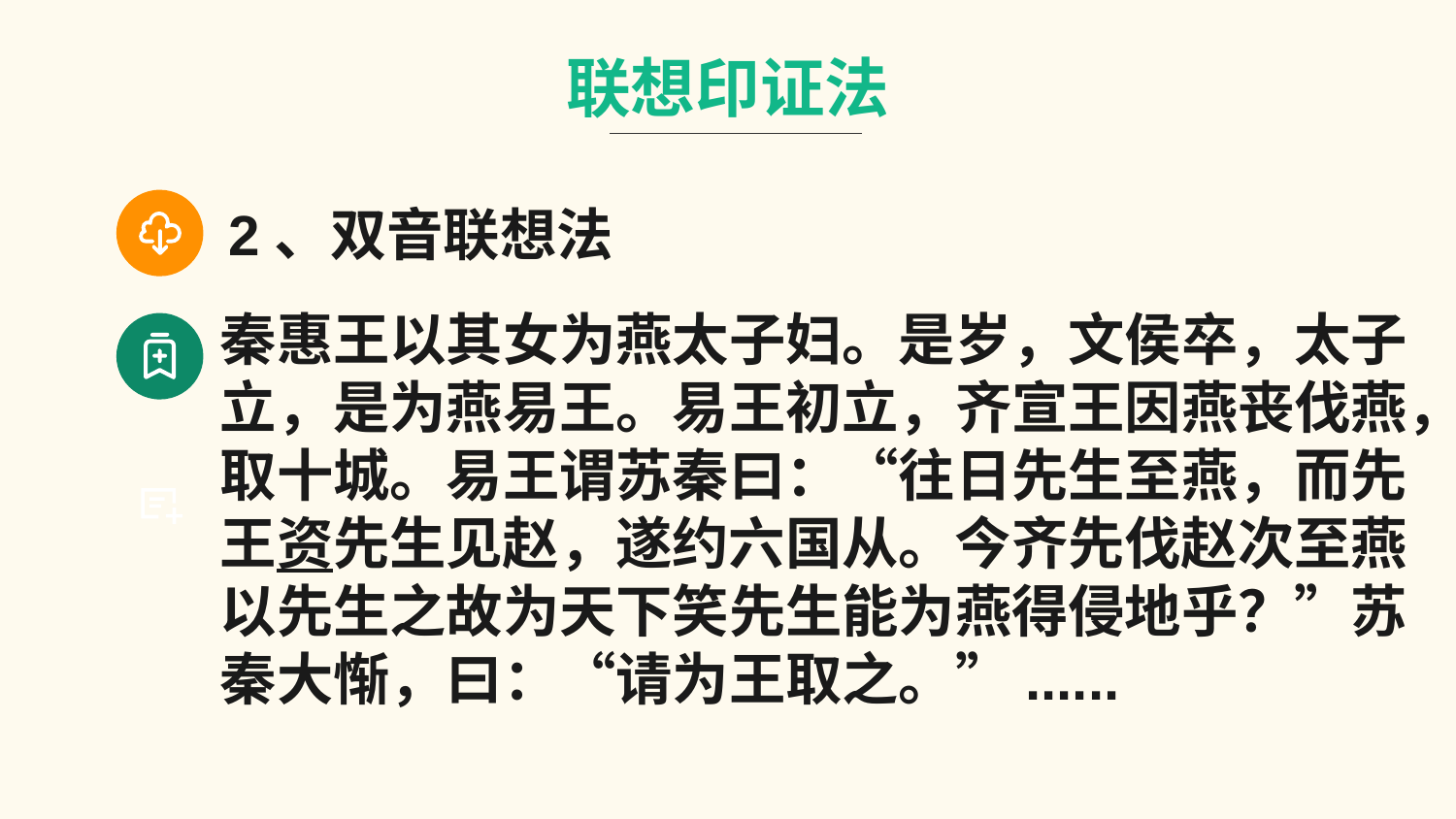

联想印证法

2、双音联想法

秦惠王以其女为燕太子妇。是岁，文侯卒，太子立，是为燕易王。易王初立，齐宣王因燕丧伐燕，取十城。易王谓苏秦曰：“往日先生至燕，而先王资先生见赵，遂约六国从。今齐先伐赵次至燕以先生之故为天下笑先生能为燕得侵地乎？”苏秦大惭，曰：“请为王取之。”......